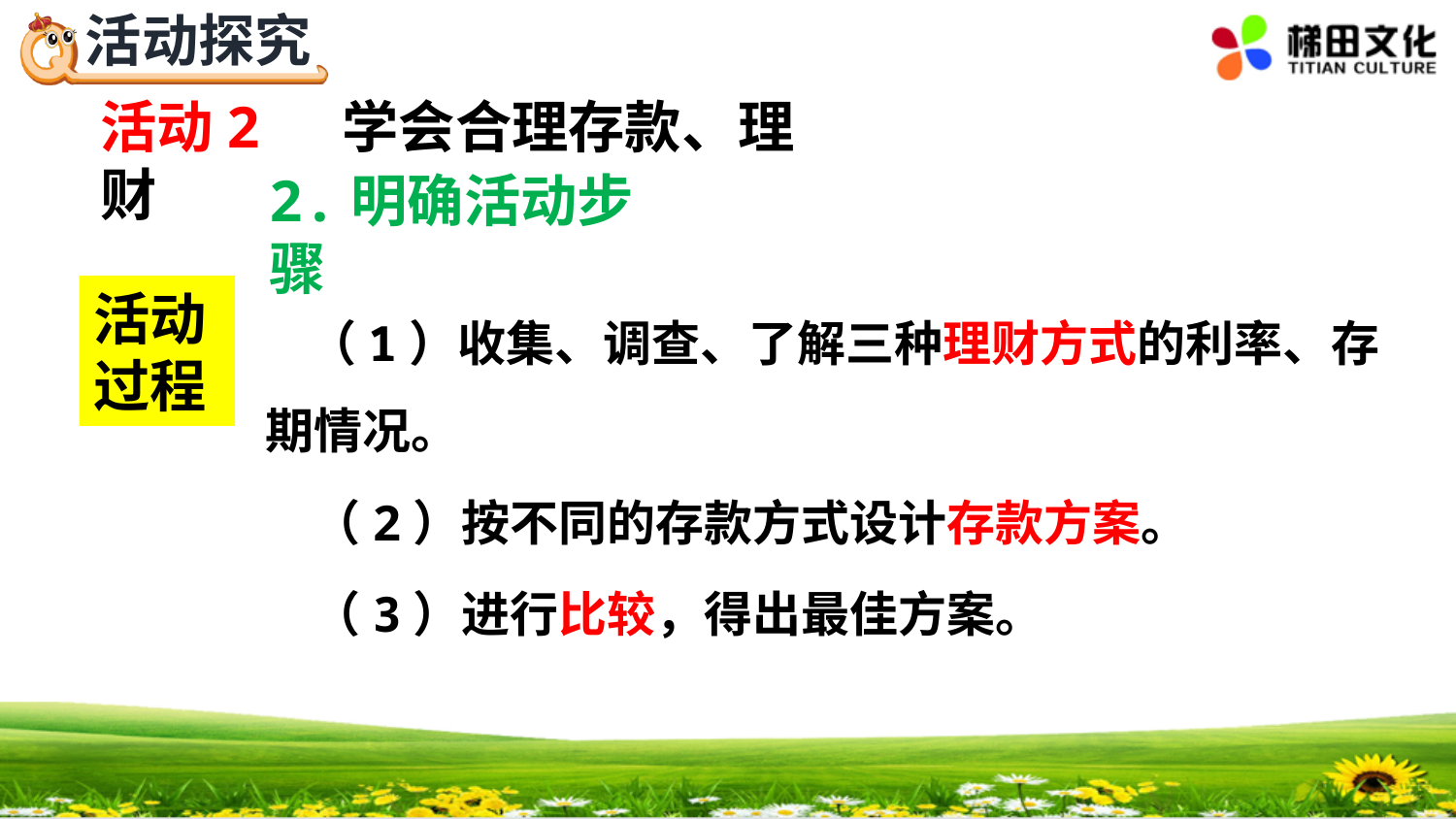

活动2  学会合理存款、理财
2.明确活动步骤
活动过程
（1）收集、调查、了解三种理财方式的利率、存期情况。
（2）按不同的存款方式设计存款方案。
（3）进行比较，得出最佳方案。